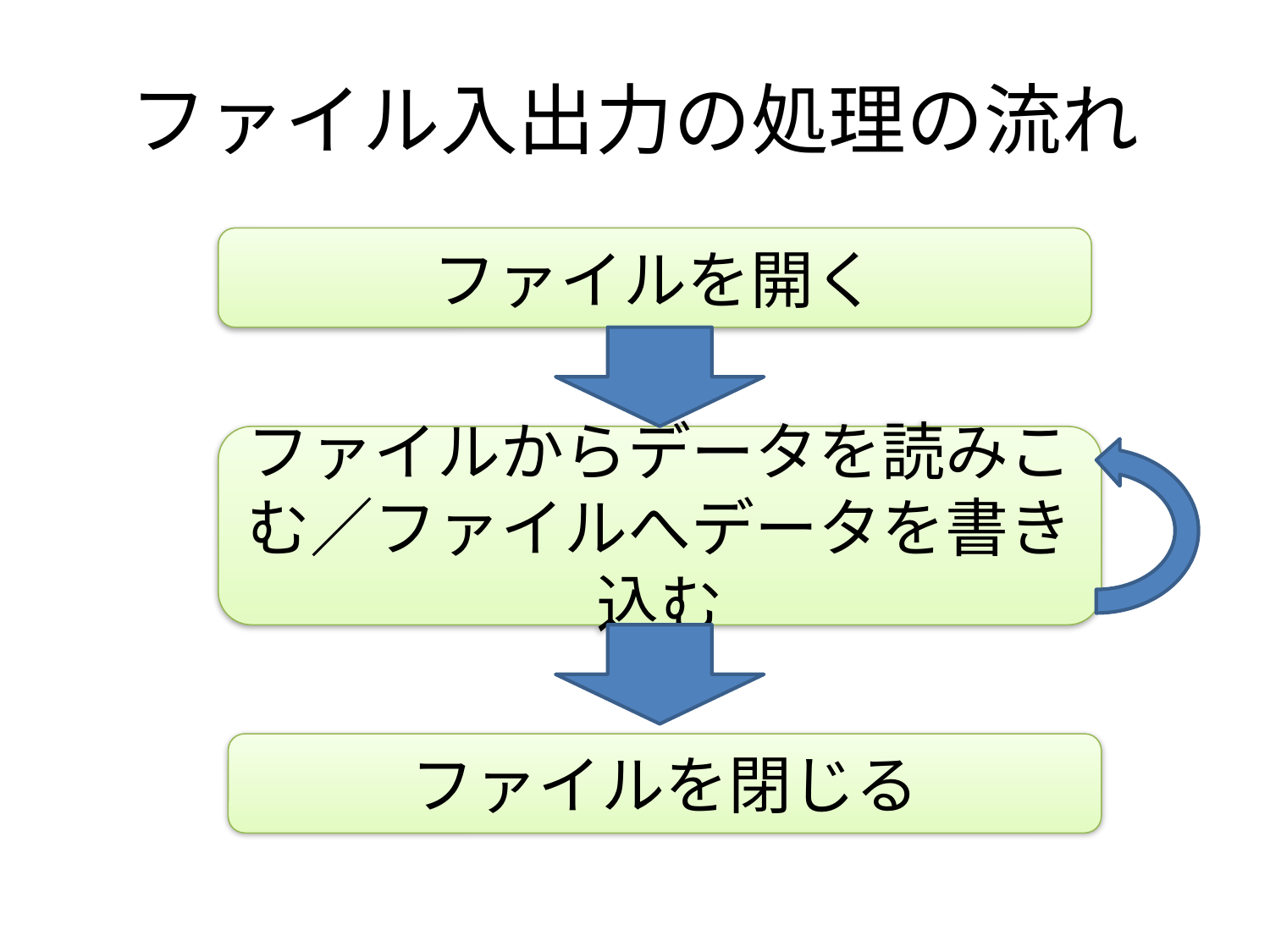

# ファイル入出力の処理の流れ

ファイルを開く

ファイルからデータを読みこむ／ファイルへデータを書き込む

ファイルを閉じる